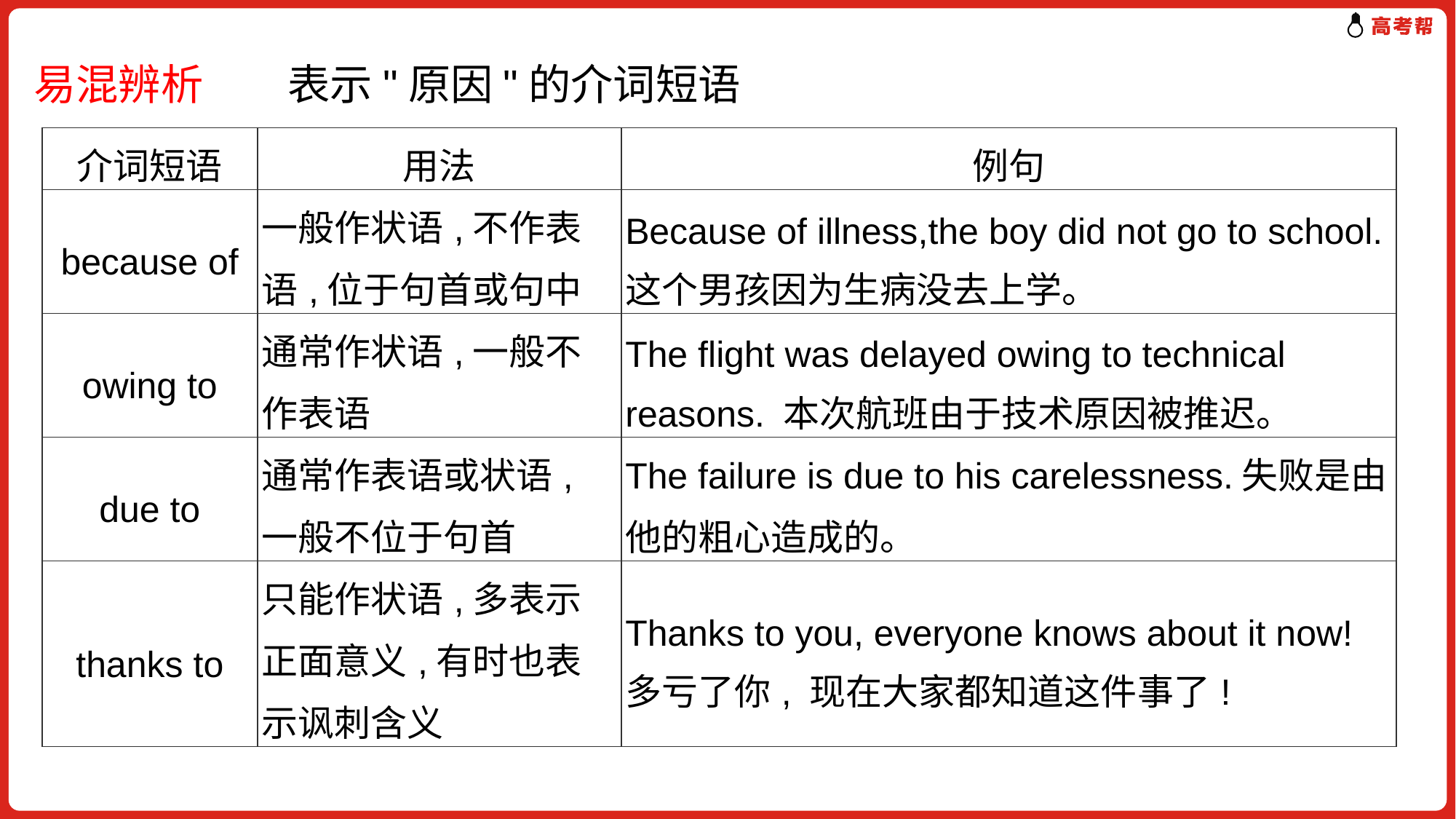

易混辨析　　表示"原因"的介词短语

| 介词短语 | 用法 | 例句 |
| --- | --- | --- |
| because of | 一般作状语,不作表语,位于句首或句中 | Because of illness,the boy did not go to school.这个男孩因为生病没去上学。 |
| owing to | 通常作状语,一般不作表语 | The flight was delayed owing to technical reasons. 本次航班由于技术原因被推迟。 |
| due to | 通常作表语或状语,一般不位于句首 | The failure is due to his carelessness.失败是由他的粗心造成的。 |
| thanks to | 只能作状语,多表示正面意义,有时也表示讽刺含义 | Thanks to you, everyone knows about it now! 多亏了你, 现在大家都知道这件事了! |